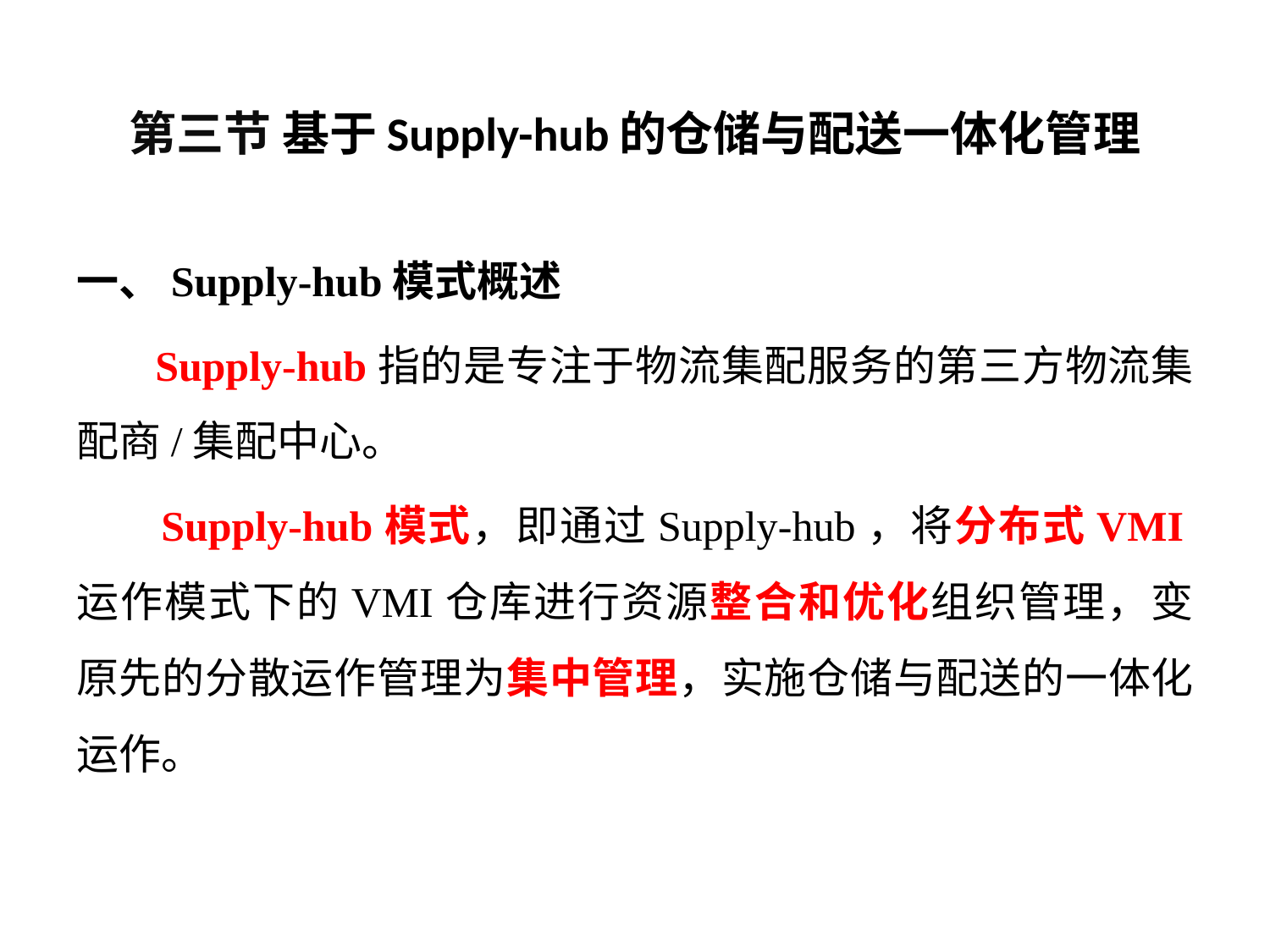

# 第三节 基于Supply-hub的仓储与配送一体化管理
一、Supply-hub模式概述
       Supply-hub指的是专注于物流集配服务的第三方物流集配商/集配中心。
       Supply-hub模式，即通过Supply-hub，将分布式VMI运作模式下的VMI仓库进行资源整合和优化组织管理，变原先的分散运作管理为集中管理，实施仓储与配送的一体化运作。